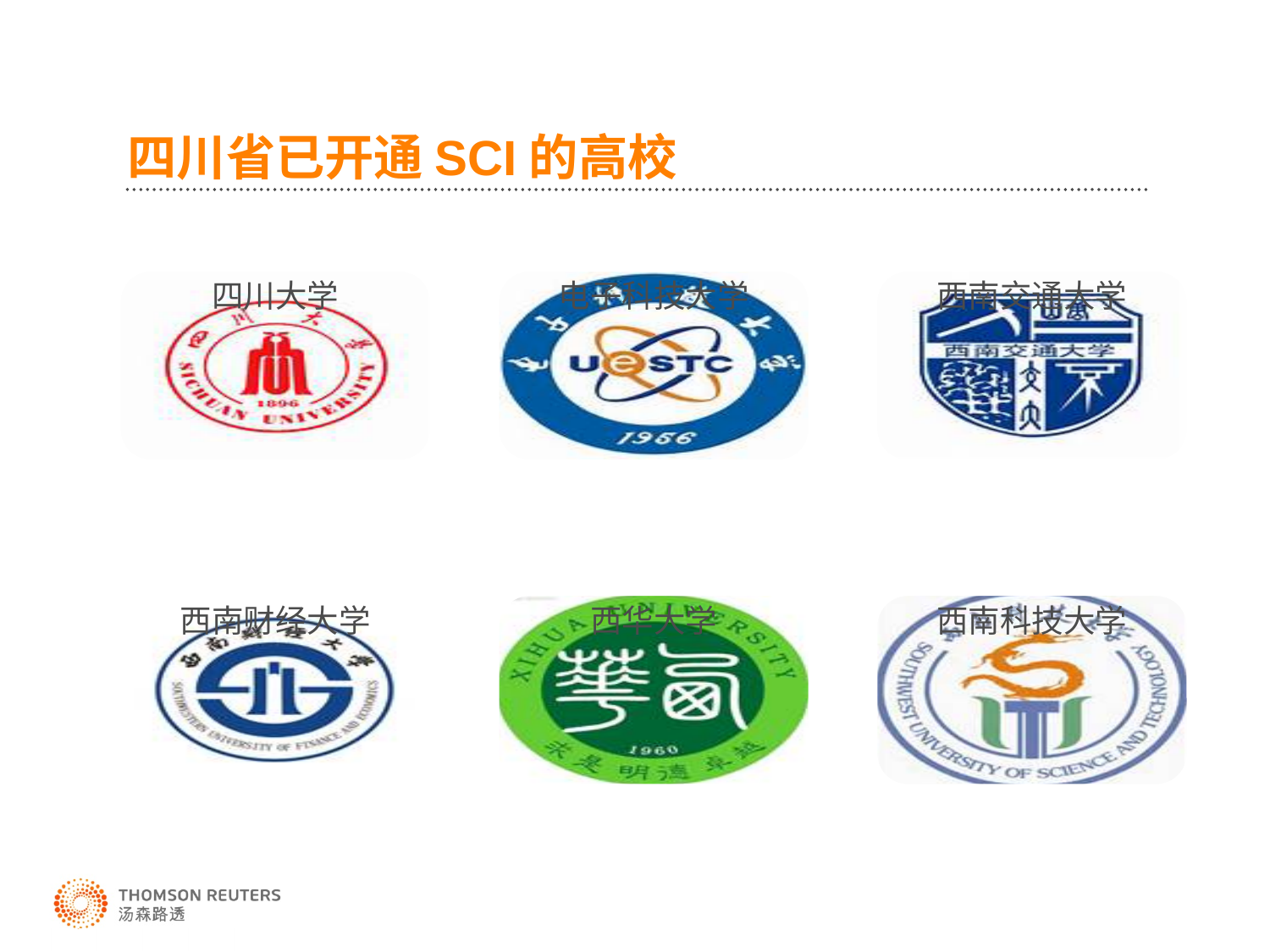

# 四川省已开通SCI的高校
四川大学
电子科技大学
西南交通大学
西南财经大学
西华大学
西南科技大学